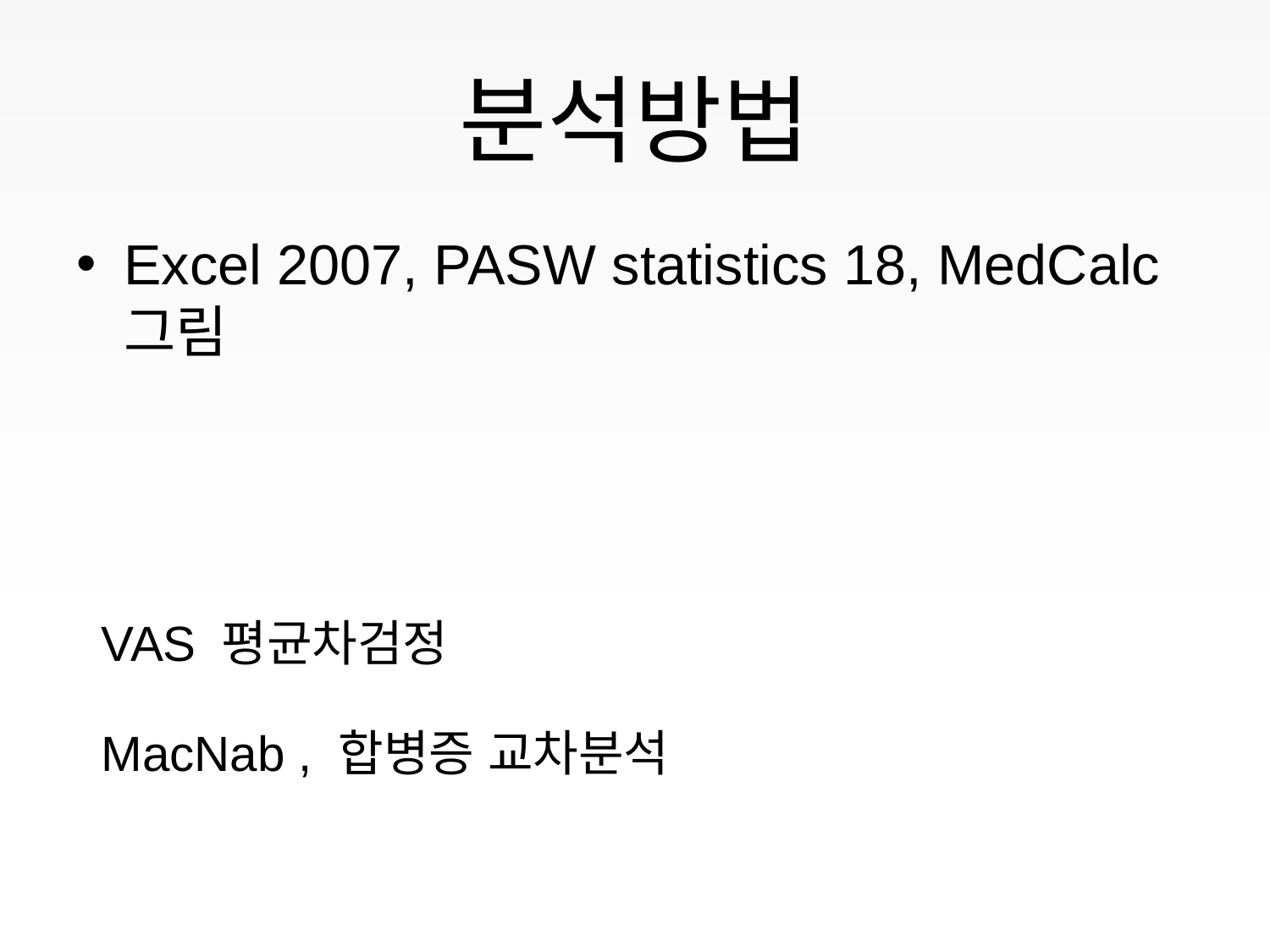

# 분석방법
Excel 2007, PASW statistics 18, MedCalc 그림
 VAS 평균차검정

 MacNab , 합병증 교차분석